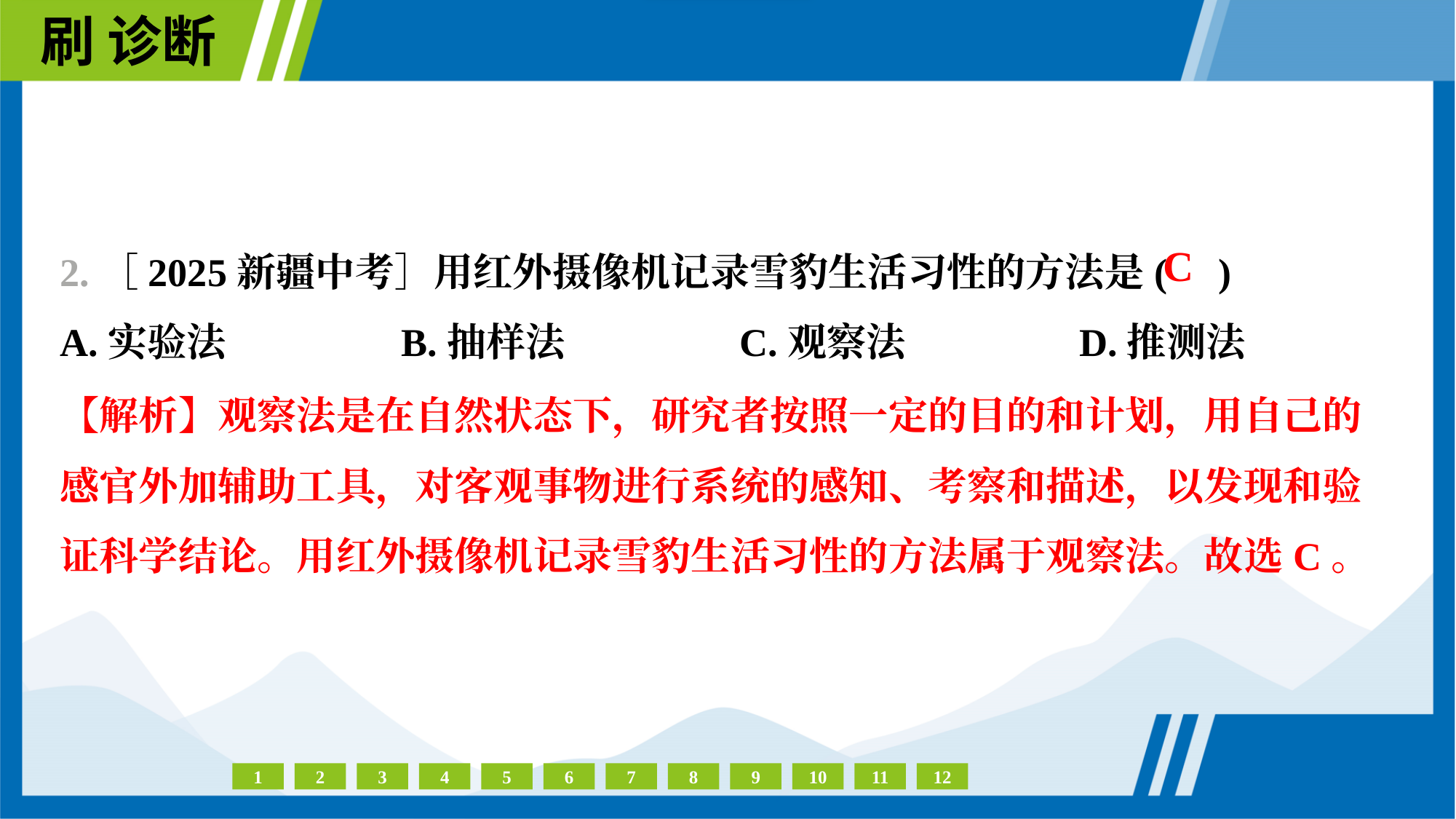

2.［2025新疆中考］用红外摄像机记录雪豹生活习性的方法是(     )
C
A.实验法	B.抽样法	C.观察法	D.推测法
【解析】观察法是在自然状态下，研究者按照一定的目的和计划，用自己的
感官外加辅助工具，对客观事物进行系统的感知、考察和描述，以发现和验
证科学结论。用红外摄像机记录雪豹生活习性的方法属于观察法。故选C。